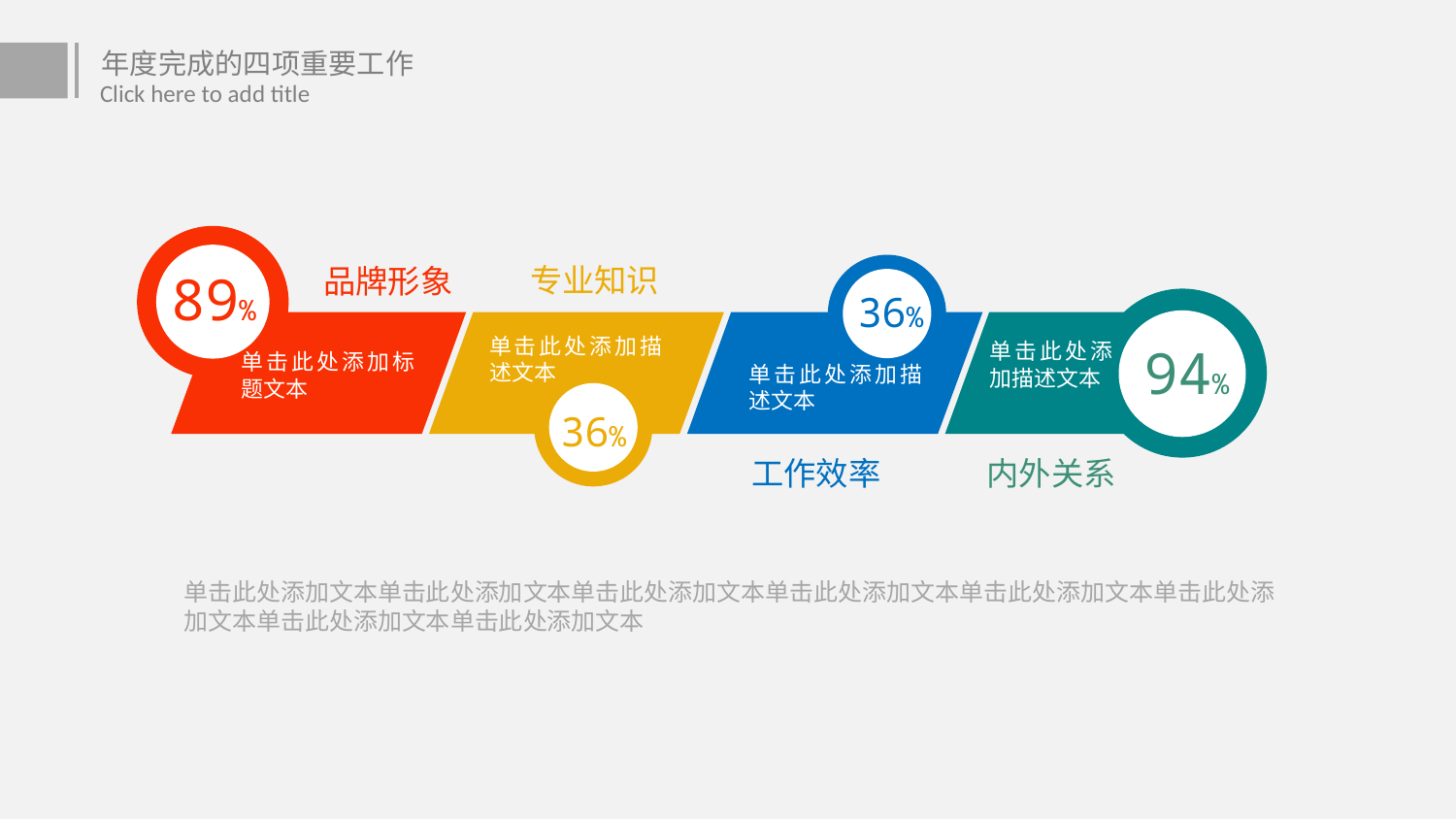

年度完成的四项重要工作

Click here to add title

品牌形象

单击此处添加标题文本

89%
专业知识

单击此处添加描述文本

36%

36%

单击此处添加描述文本
工作效率

单击此处添加描述文本
94%
内外关系
单击此处添加文本单击此处添加文本单击此处添加文本单击此处添加文本单击此处添加文本单击此处添加文本单击此处添加文本单击此处添加文本